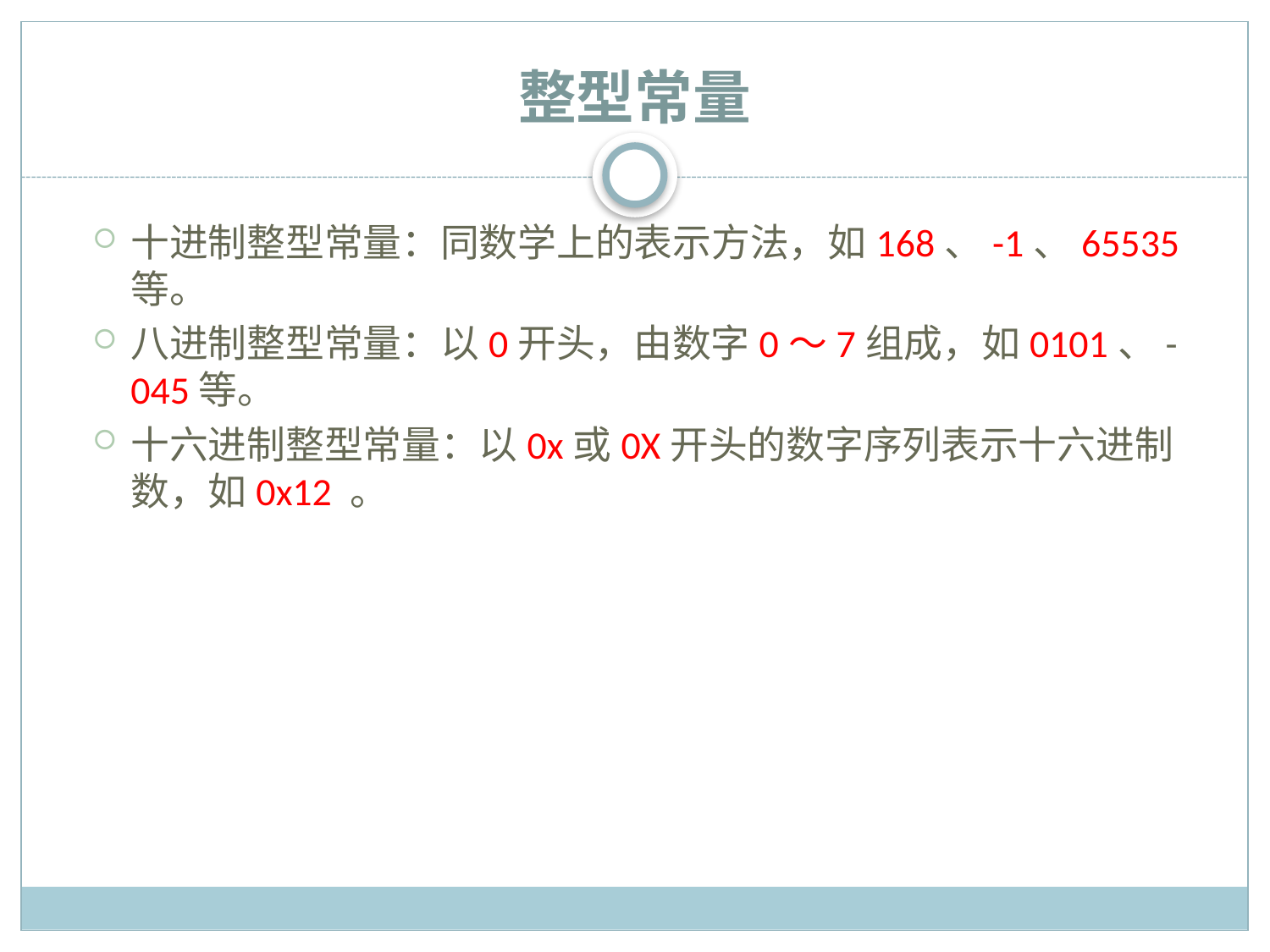

# 整型常量
十进制整型常量：同数学上的表示方法，如168、-1、65535等。
八进制整型常量：以0开头，由数字0～7组成，如0101、-045等。
十六进制整型常量：以0x或0X开头的数字序列表示十六进制数，如0x12 。